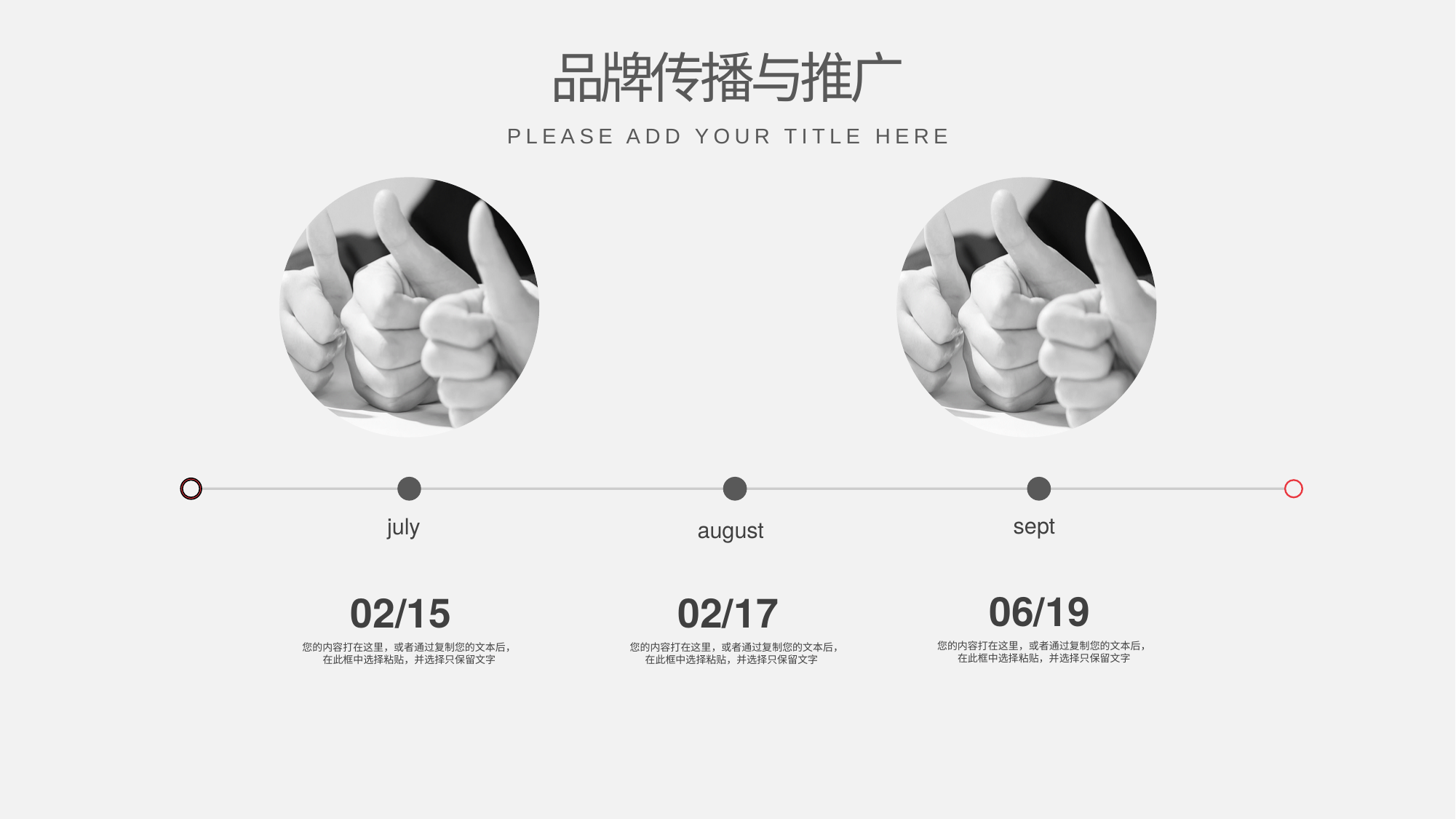

品牌传播与推广
PLEASE ADD YOUR TITLE HERE

sept
july
august
06/19
您的内容打在这里，或者通过复制您的文本后，在此框中选择粘贴，并选择只保留文字
02/15
您的内容打在这里，或者通过复制您的文本后，在此框中选择粘贴，并选择只保留文字
02/17
您的内容打在这里，或者通过复制您的文本后，在此框中选择粘贴，并选择只保留文字